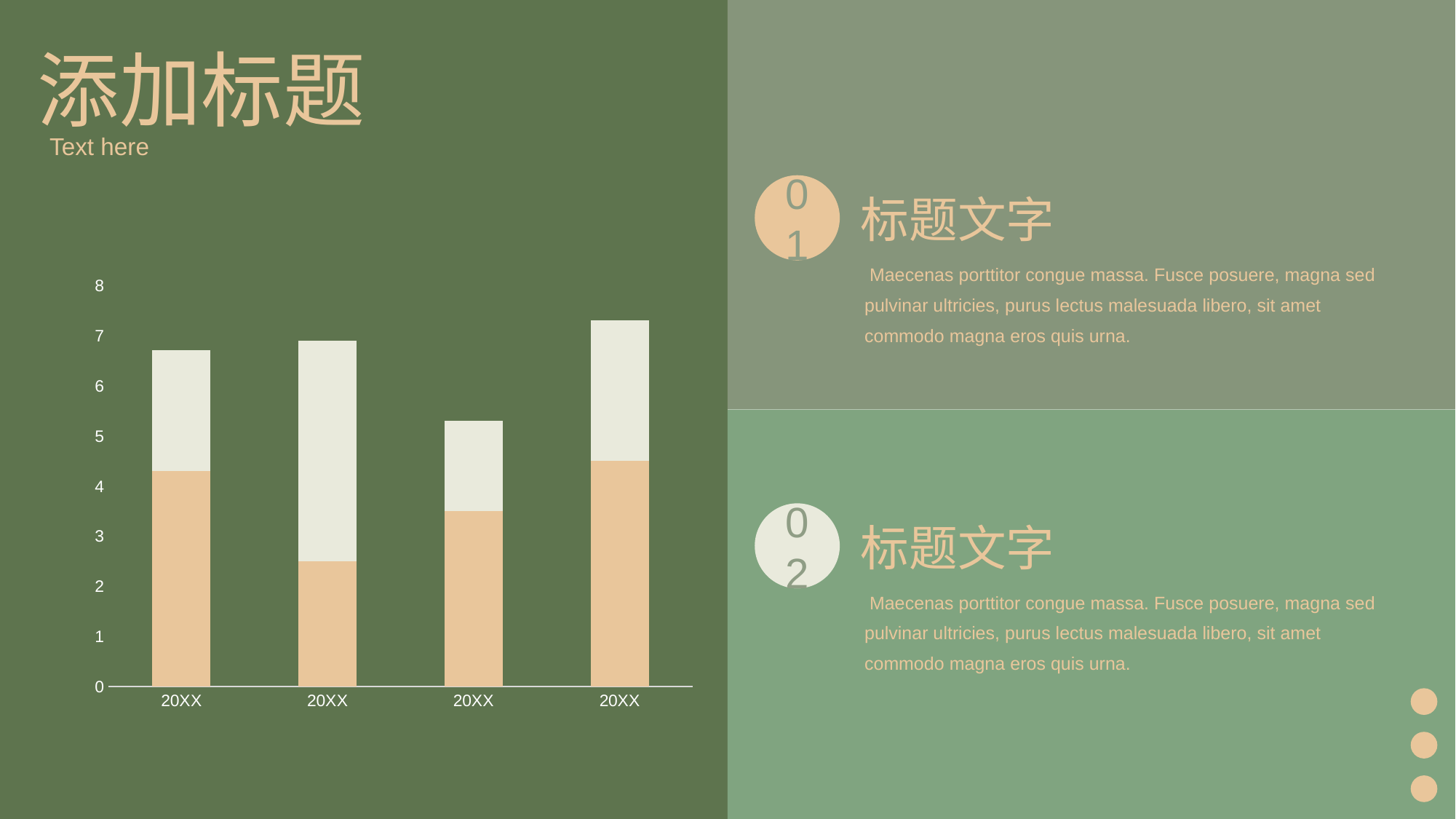

添加标题
Text here
01
标题文字
 Maecenas porttitor congue massa. Fusce posuere, magna sed pulvinar ultricies, purus lectus malesuada libero, sit amet commodo magna eros quis urna.

### Chart

| Category | 系列 1 | 系列 2 |
|---|---|---|
| 20XX | 4.3 | 2.4 |
| 20XX | 2.5 | 4.4 |
| 20XX | 3.5 | 1.8 |
| 20XX | 4.5 | 2.8 |
02
标题文字
 Maecenas porttitor congue massa. Fusce posuere, magna sed pulvinar ultricies, purus lectus malesuada libero, sit amet commodo magna eros quis urna.